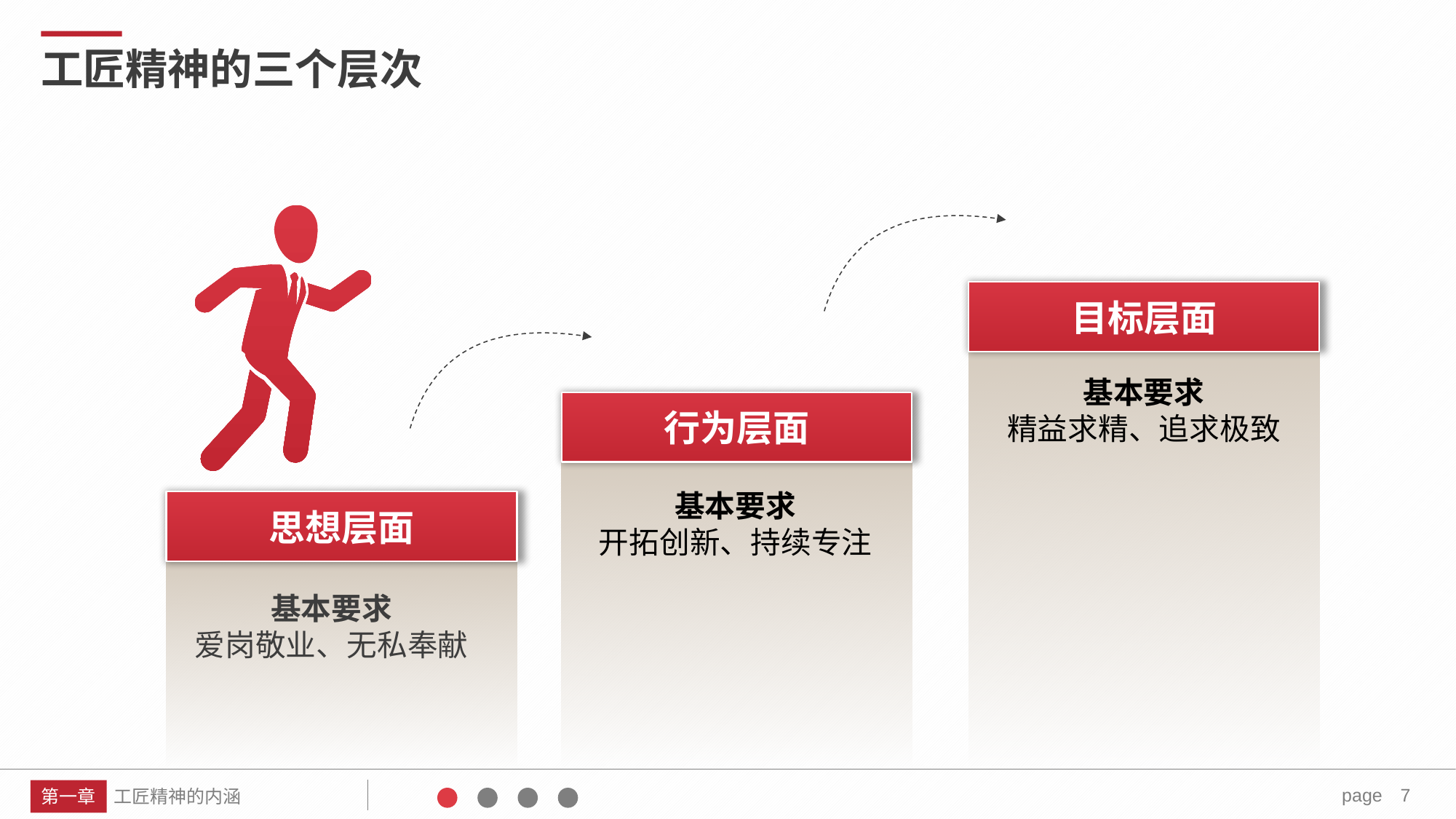

工匠精神的三个层次

目标层面

基本要求
精益求精、追求极致
行为层面

基本要求
开拓创新、持续专注
思想层面

基本要求
爱岗敬业、无私奉献